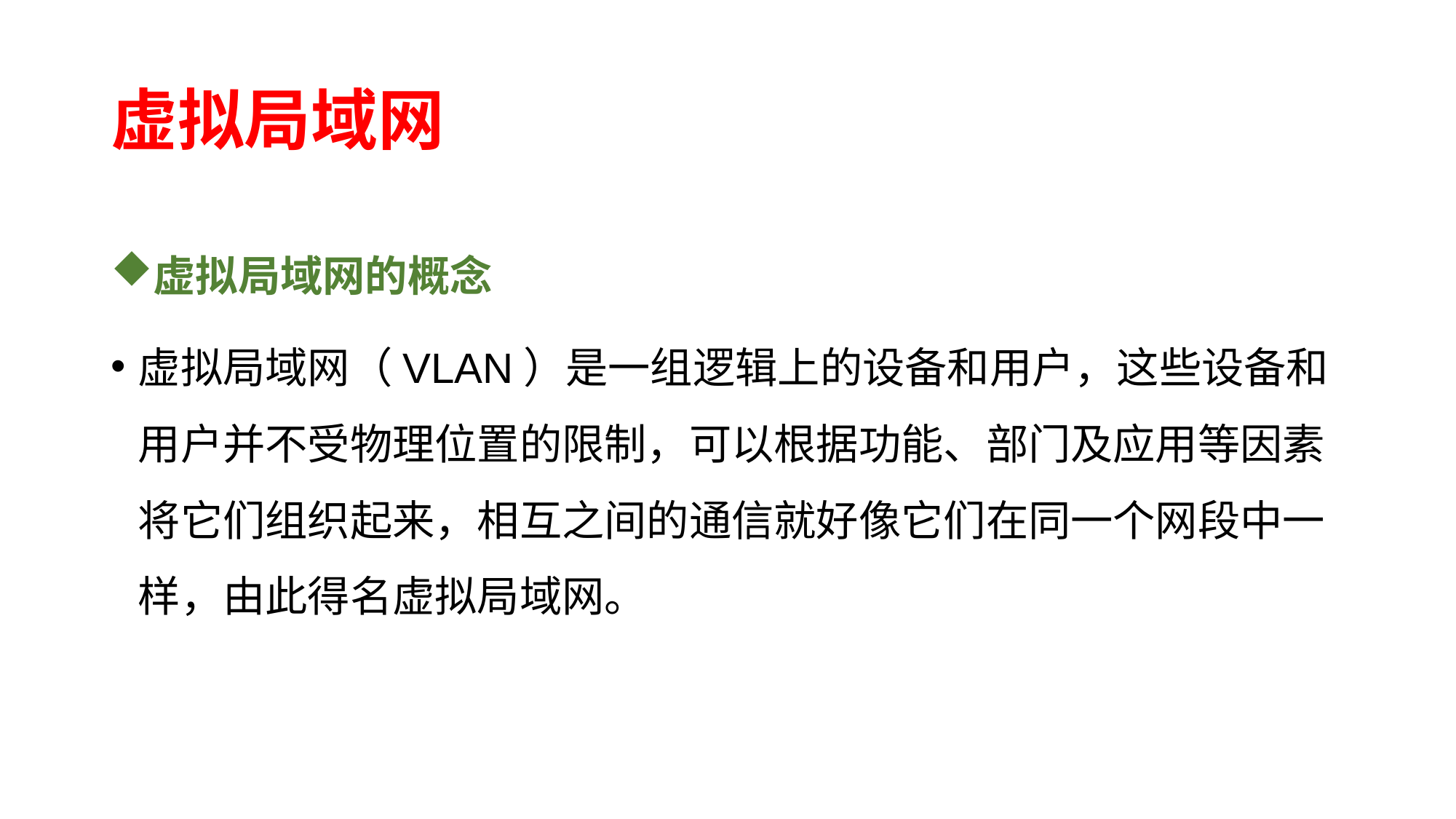

# 虚拟局域网
虚拟局域网的概念
虚拟局域网（VLAN）是一组逻辑上的设备和用户，这些设备和用户并不受物理位置的限制，可以根据功能、部门及应用等因素将它们组织起来，相互之间的通信就好像它们在同一个网段中一样，由此得名虚拟局域网。